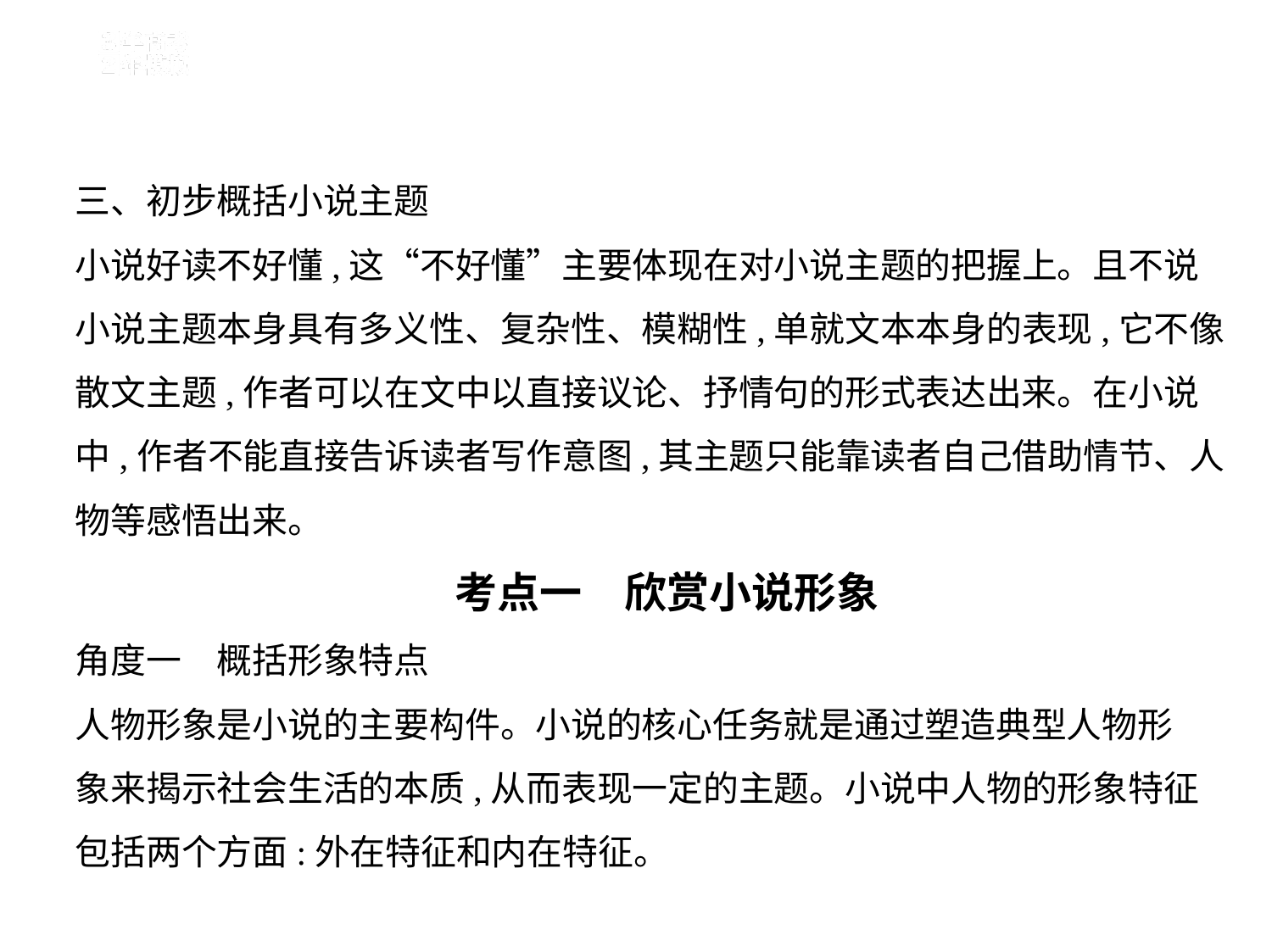

三、初步概括小说主题
小说好读不好懂,这“不好懂”主要体现在对小说主题的把握上。且不说
小说主题本身具有多义性、复杂性、模糊性,单就文本本身的表现,它不像
散文主题,作者可以在文中以直接议论、抒情句的形式表达出来。在小说
中,作者不能直接告诉读者写作意图,其主题只能靠读者自己借助情节、人
物等感悟出来。
考点一　欣赏小说形象
角度一　概括形象特点
人物形象是小说的主要构件。小说的核心任务就是通过塑造典型人物形
象来揭示社会生活的本质,从而表现一定的主题。小说中人物的形象特征
包括两个方面:外在特征和内在特征。